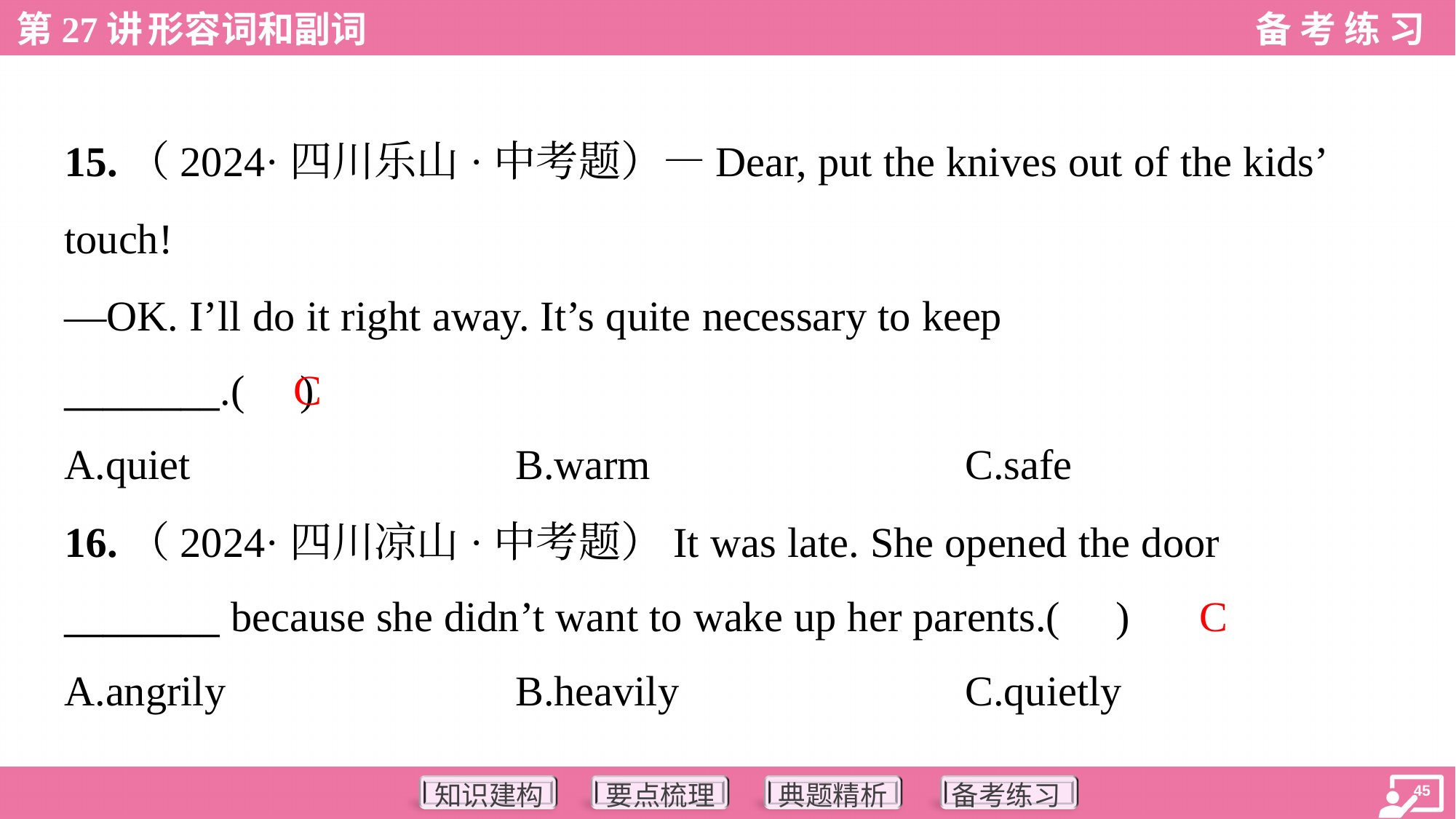

15.（2024·四川乐山·中考题）—Dear, put the knives out of the kids’
touch!
—OK. I’ll do it right away. It’s quite necessary to keep
________.(     )
C
A.quiet	B.warm	C.safe
16.（2024·四川凉山·中考题）It was late. She opened the door
________ because she didn’t want to wake up her parents.(     )
C
A.angrily	B.heavily	C.quietly